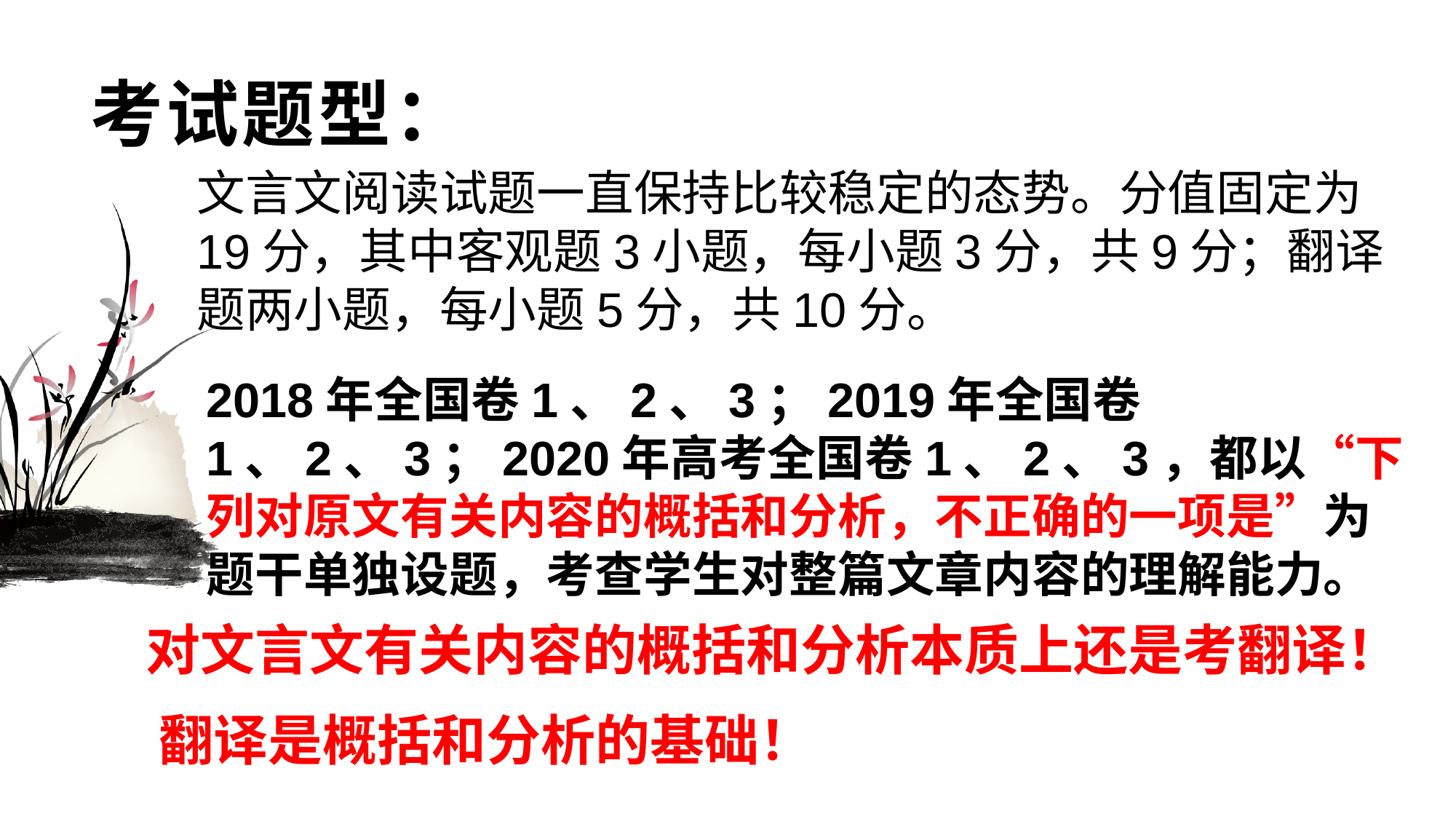

# 考试题型：
文言文阅读试题一直保持比较稳定的态势。分值固定为19分，其中客观题3小题，每小题3分，共9分；翻译题两小题，每小题5分，共10分。
2018年全国卷1、2、3；2019年全国卷1、2、3；2020年高考全国卷1、2、3，都以“下列对原文有关内容的概括和分析，不正确的一项是”为题干单独设题，考查学生对整篇文章内容的理解能力。
对文言文有关内容的概括和分析本质上还是考翻译！
翻译是概括和分析的基础！